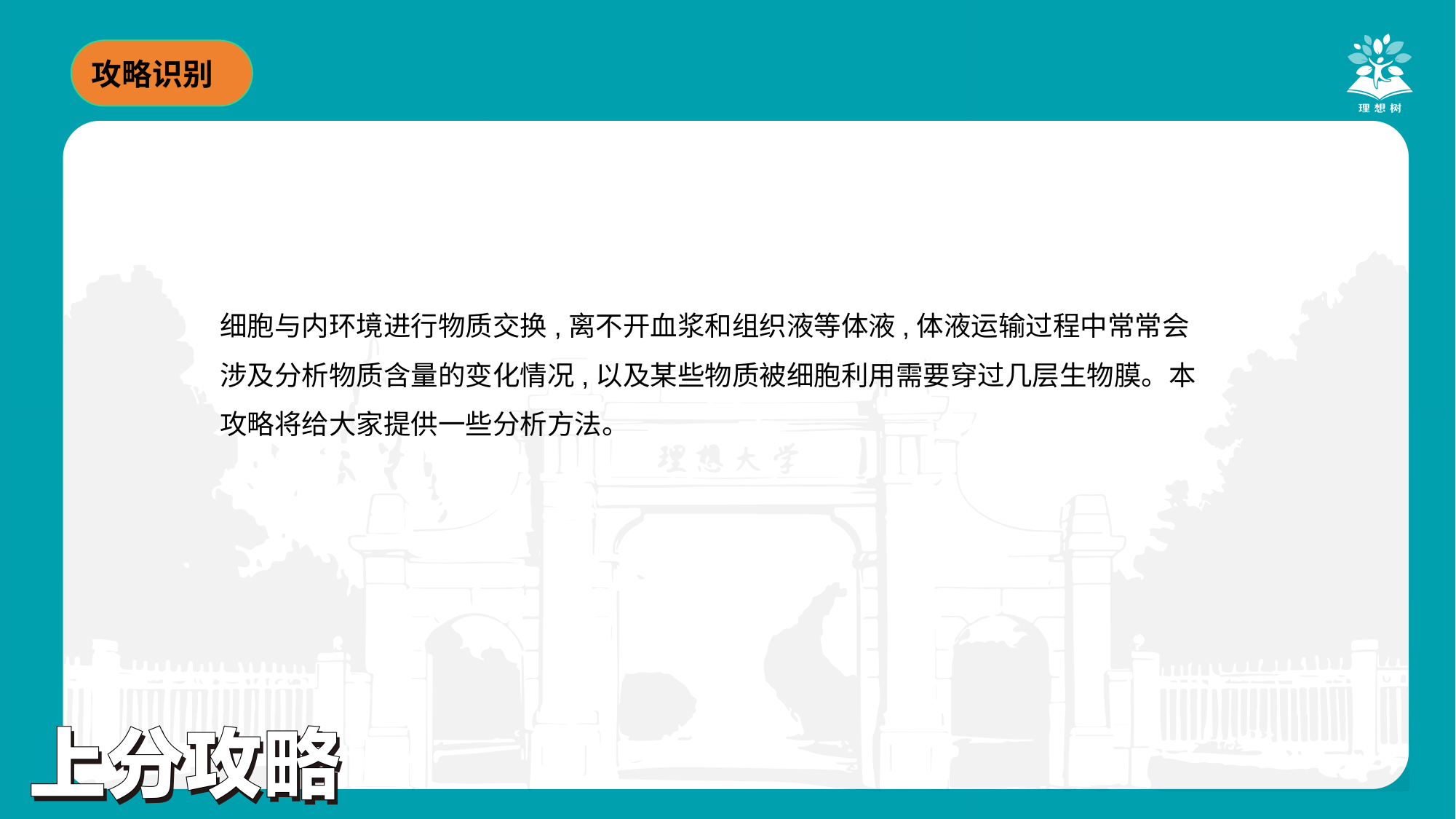

攻略识别
细胞与内环境进行物质交换,离不开血浆和组织液等体液,体液运输过程中常常会涉及分析物质含量的变化情况,以及某些物质被细胞利用需要穿过几层生物膜。本攻略将给大家提供一些分析方法。